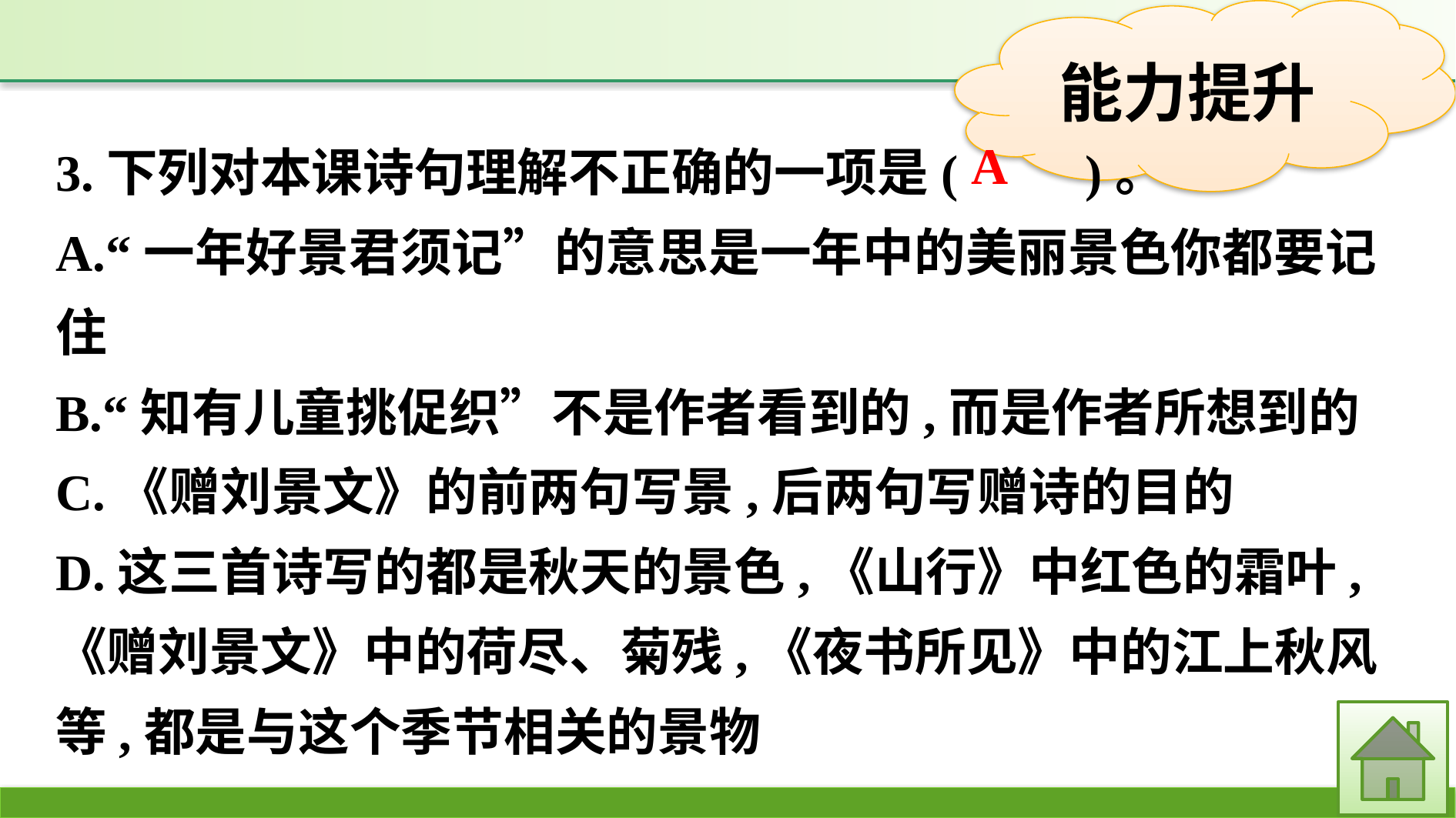

3.下列对本课诗句理解不正确的一项是(　　)。
A.“一年好景君须记”的意思是一年中的美丽景色你都要记住
B.“知有儿童挑促织”不是作者看到的,而是作者所想到的
C.《赠刘景文》的前两句写景,后两句写赠诗的目的
D.这三首诗写的都是秋天的景色,《山行》中红色的霜叶,《赠刘景文》中的荷尽、菊残,《夜书所见》中的江上秋风等,都是与这个季节相关的景物
A